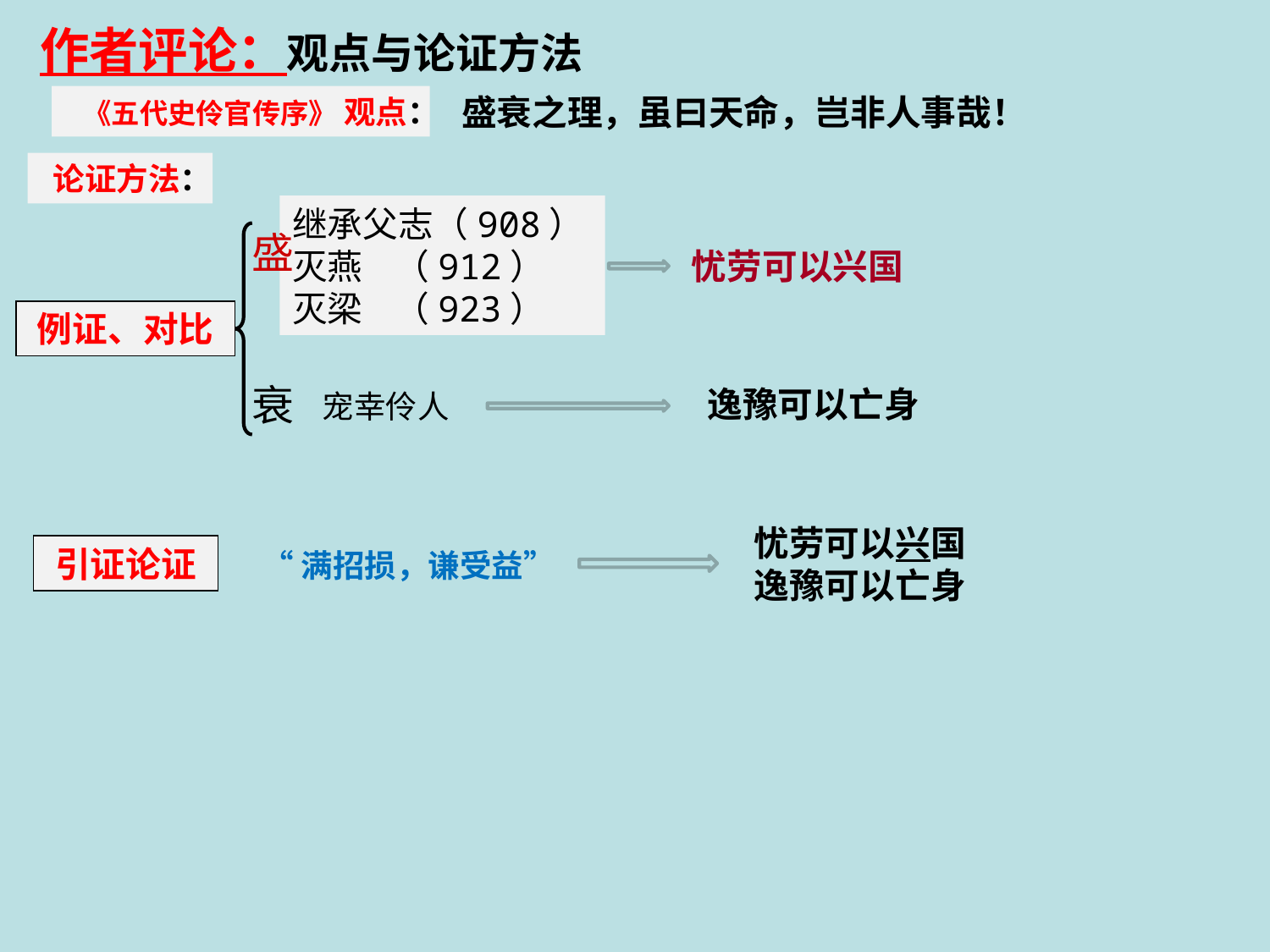

作者评论：观点与论证方法
盛衰之理，虽曰天命，岂非人事哉！
  《五代史伶官传序》 观点：
 论证方法：
继承父志（908）
灭燕    （912）
灭梁    （923）

盛

衰

忧劳可以兴国

例证、对比
 逸豫可以亡身
 宠幸伶人

忧劳可以兴国
逸豫可以亡身
引证论证
“满招损，谦受益”